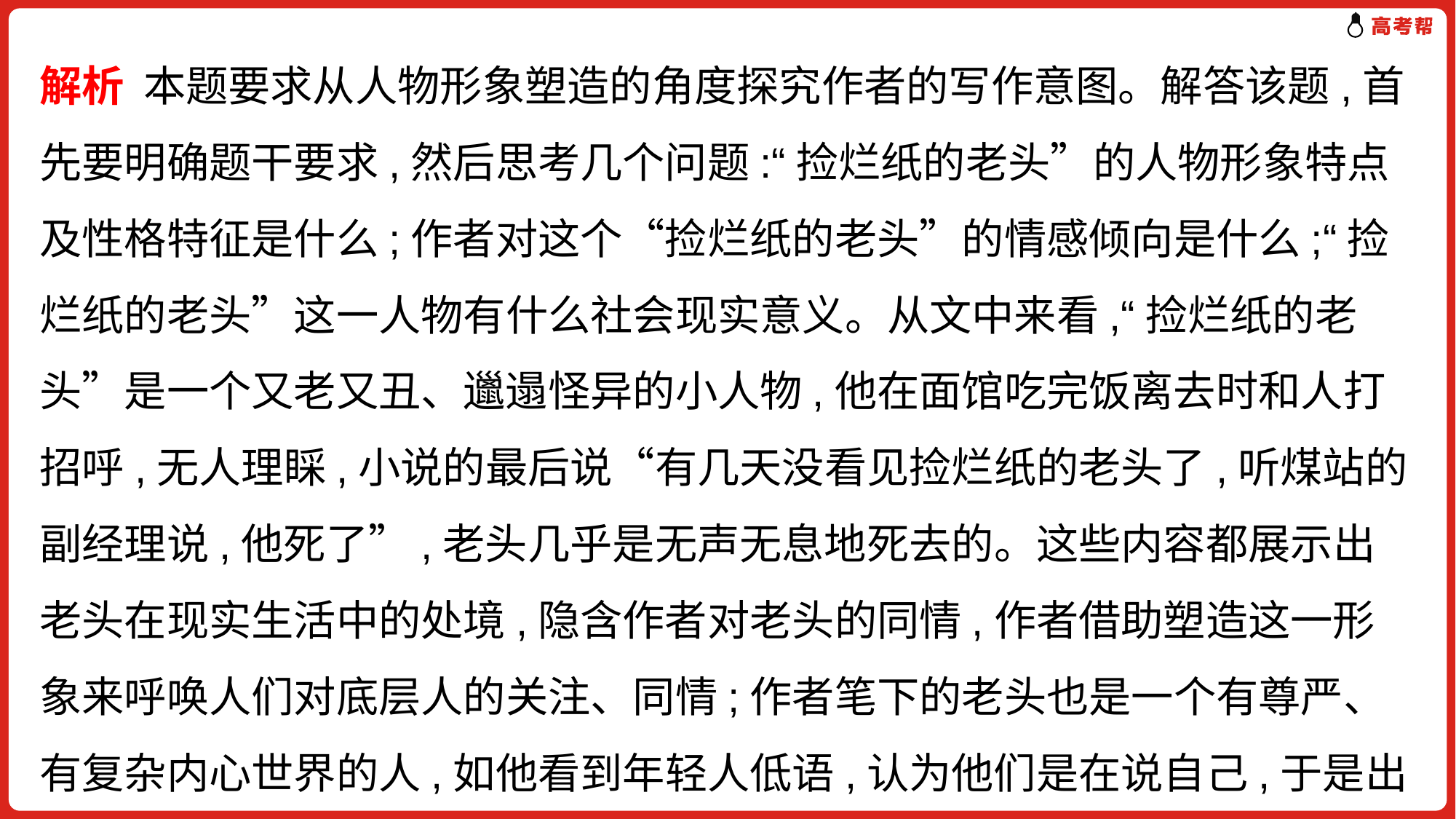

解析  本题要求从人物形象塑造的角度探究作者的写作意图。解答该题,首先要明确题干要求,然后思考几个问题:“捡烂纸的老头”的人物形象特点及性格特征是什么;作者对这个“捡烂纸的老头”的情感倾向是什么;“捡烂纸的老头”这一人物有什么社会现实意义。从文中来看,“捡烂纸的老头”是一个又老又丑、邋遢怪异的小人物,他在面馆吃完饭离去时和人打招呼,无人理睬,小说的最后说“有几天没看见捡烂纸的老头了,听煤站的副经理说,他死了”,老头几乎是无声无息地死去的。这些内容都展示出老头在现实生活中的处境,隐含作者对老头的同情,作者借助塑造这一形象来呼唤人们对底层人的关注、同情;作者笔下的老头也是一个有尊严、有复杂内心世界的人,如他看到年轻人低语,认为他们是在说自己,于是出来“叫阵”,作者